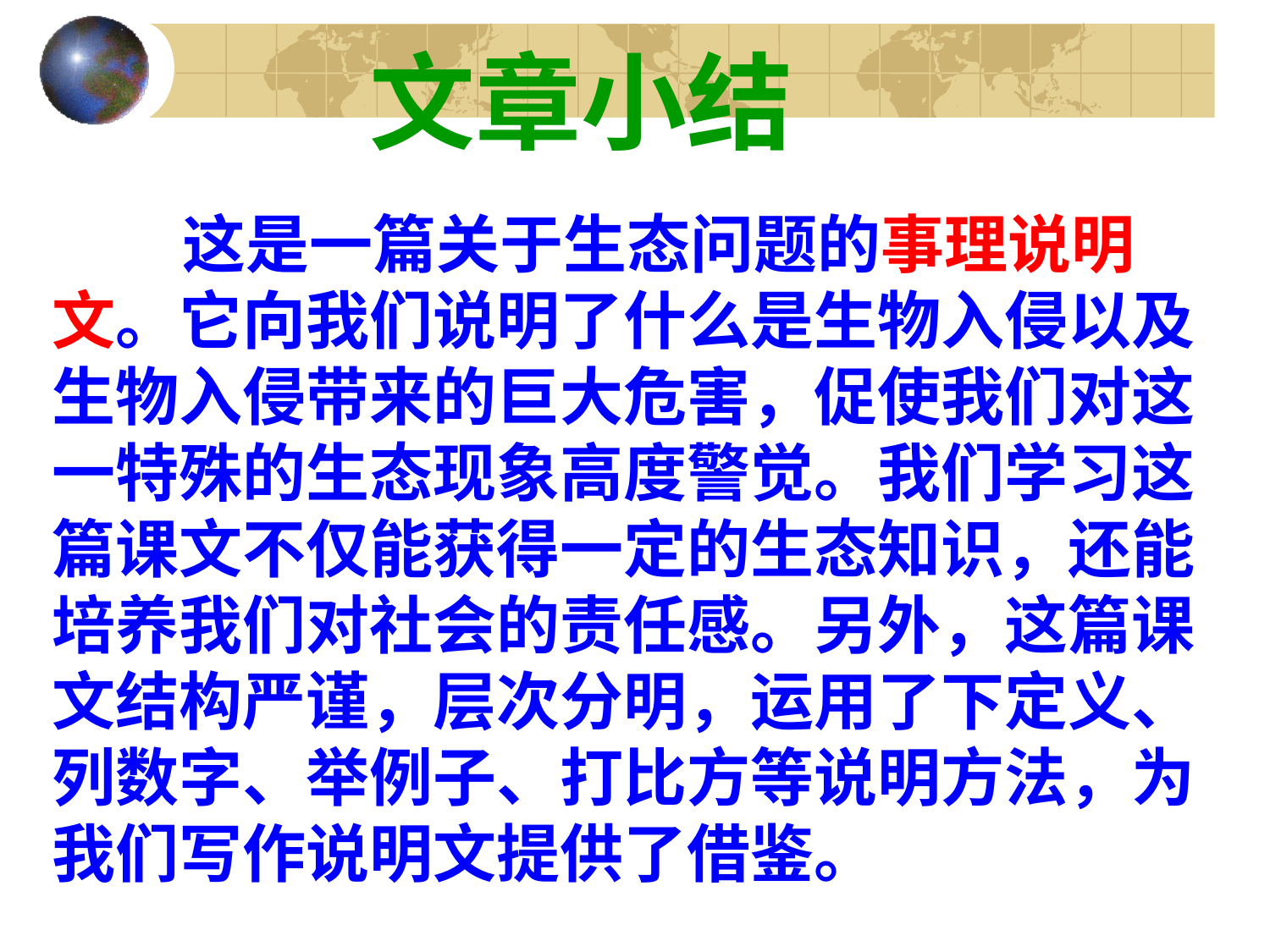

文章小结
        这是一篇关于生态问题的事理说明文。它向我们说明了什么是生物入侵以及生物入侵带来的巨大危害，促使我们对这一特殊的生态现象高度警觉。我们学习这篇课文不仅能获得一定的生态知识，还能培养我们对社会的责任感。另外，这篇课文结构严谨，层次分明，运用了下定义、列数字、举例子、打比方等说明方法，为我们写作说明文提供了借鉴。